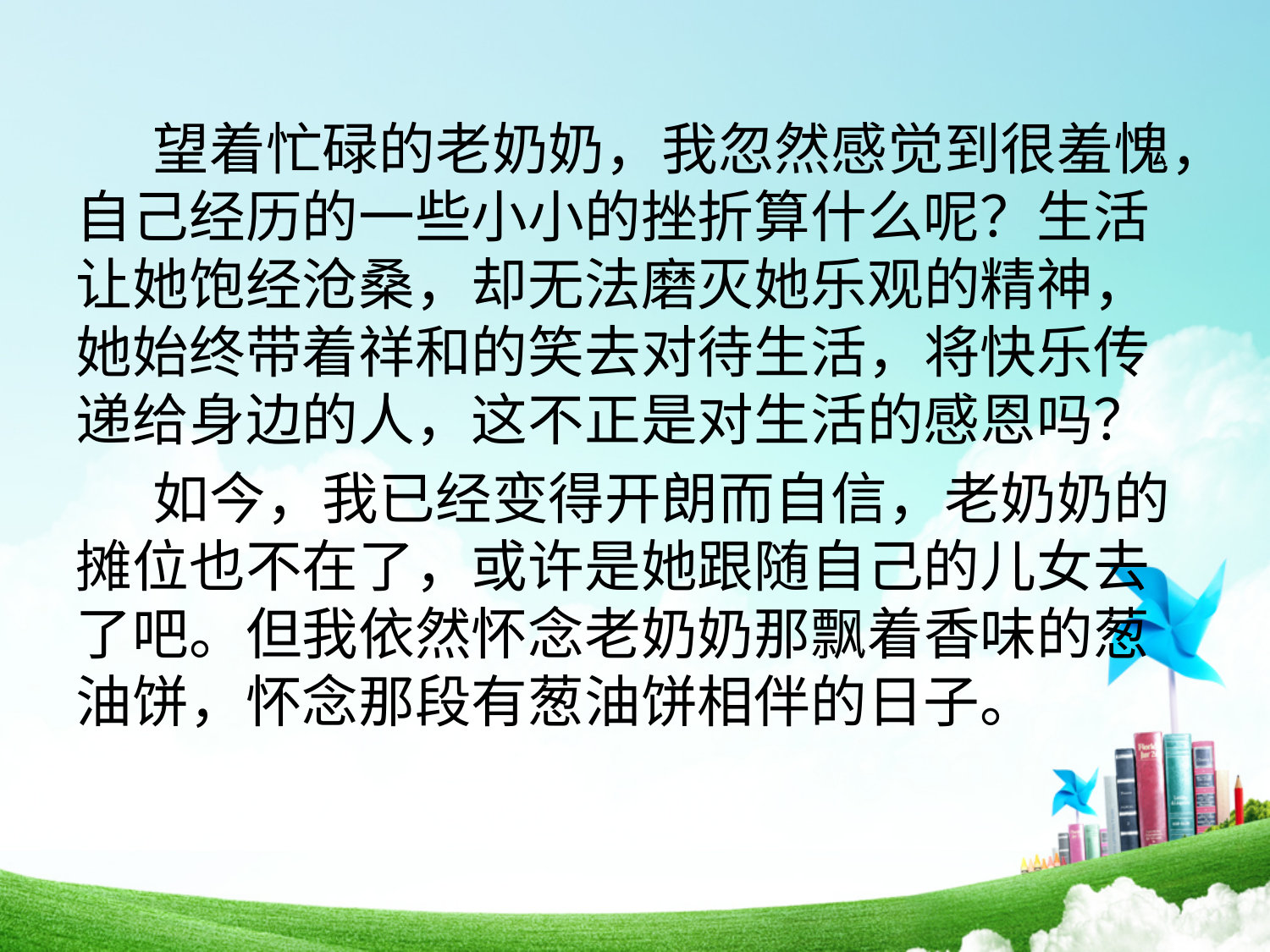

望着忙碌的老奶奶，我忽然感觉到很羞愧，自己经历的一些小小的挫折算什么呢？生活让她饱经沧桑，却无法磨灭她乐观的精神，她始终带着祥和的笑去对待生活，将快乐传递给身边的人，这不正是对生活的感恩吗？
     如今，我已经变得开朗而自信，老奶奶的摊位也不在了，或许是她跟随自己的儿女去了吧。但我依然怀念老奶奶那飘着香味的葱油饼，怀念那段有葱油饼相伴的日子。